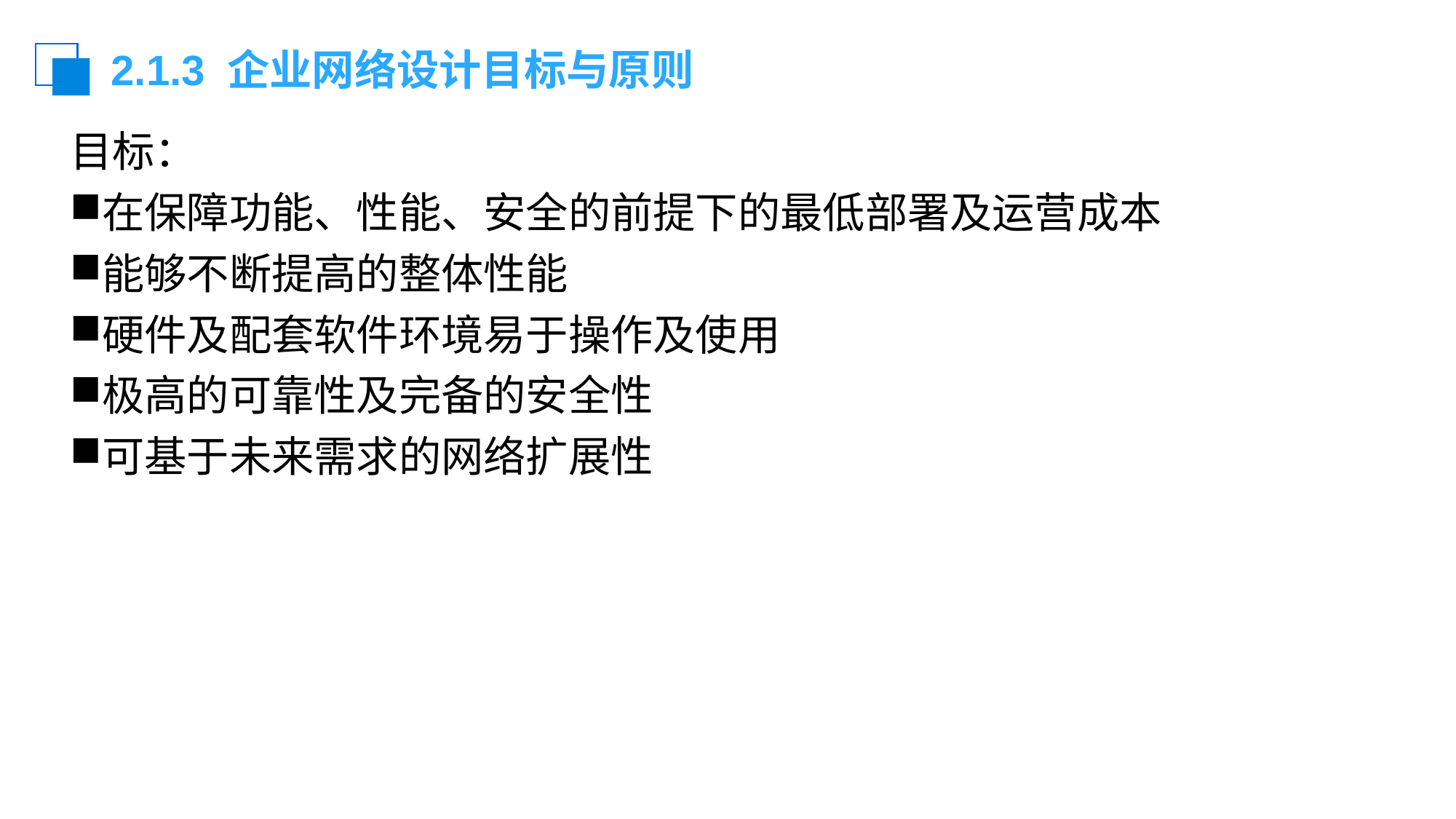

# 2.1.3 企业网络设计目标与原则
目标：
在保障功能、性能、安全的前提下的最低部署及运营成本
能够不断提高的整体性能
硬件及配套软件环境易于操作及使用
极高的可靠性及完备的安全性
可基于未来需求的网络扩展性